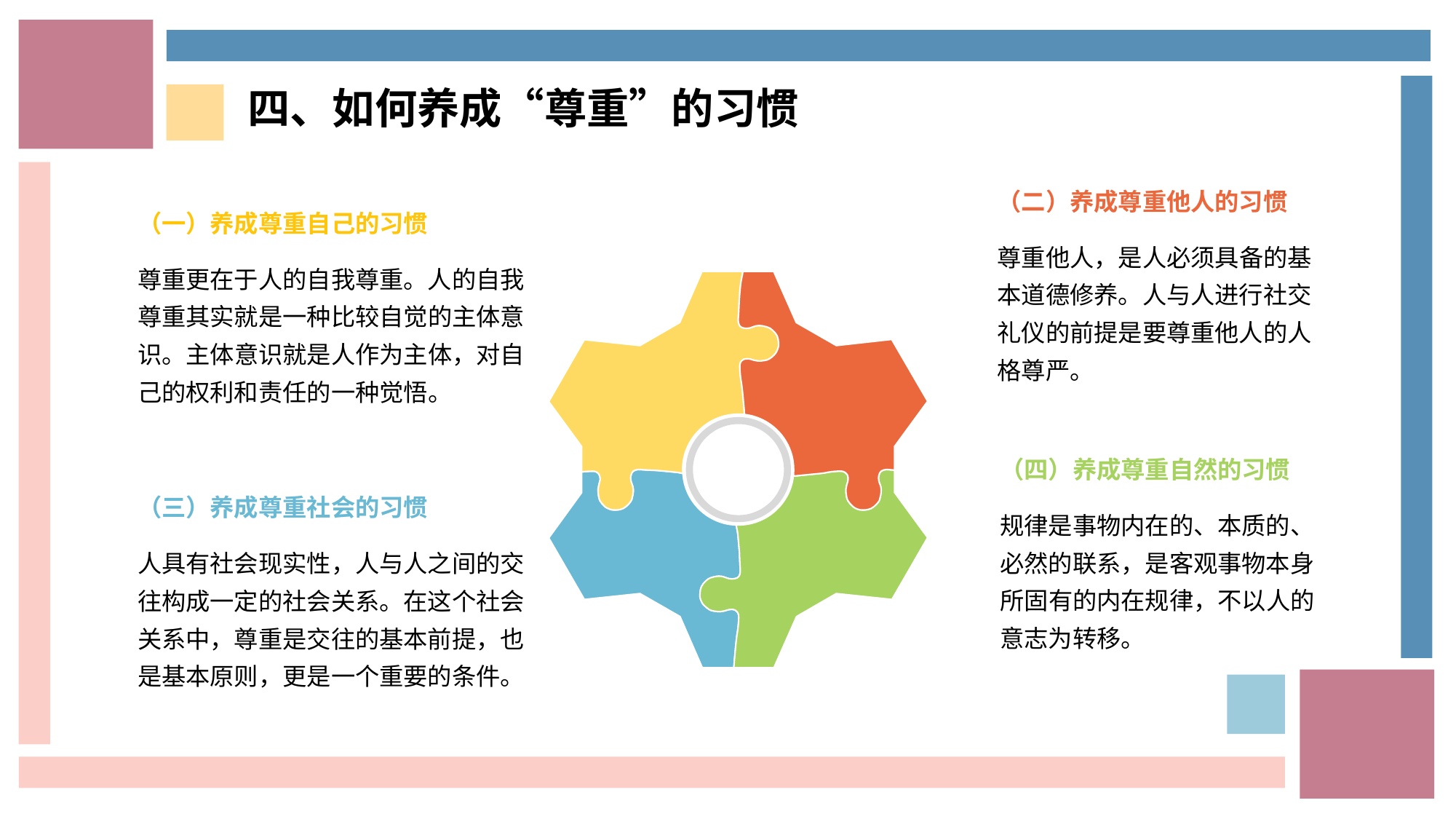

四、如何养成“尊重”的习惯

（一）养成尊重自己的习惯
尊重更在于人的自我尊重。人的自我尊重其实就是一种比较自觉的主体意识。主体意识就是人作为主体，对自己的权利和责任的一种觉悟。
（二）养成尊重他人的习惯
尊重他人，是人必须具备的基本道德修养。人与人进行社交礼仪的前提是要尊重他人的人格尊严。

（四）养成尊重自然的习惯
规律是事物内在的、本质的、必然的联系，是客观事物本身所固有的内在规律，不以人的意志为转移。

（三）养成尊重社会的习惯
人具有社会现实性，人与人之间的交往构成一定的社会关系。在这个社会关系中，尊重是交往的基本前提，也是基本原则，更是一个重要的条件。